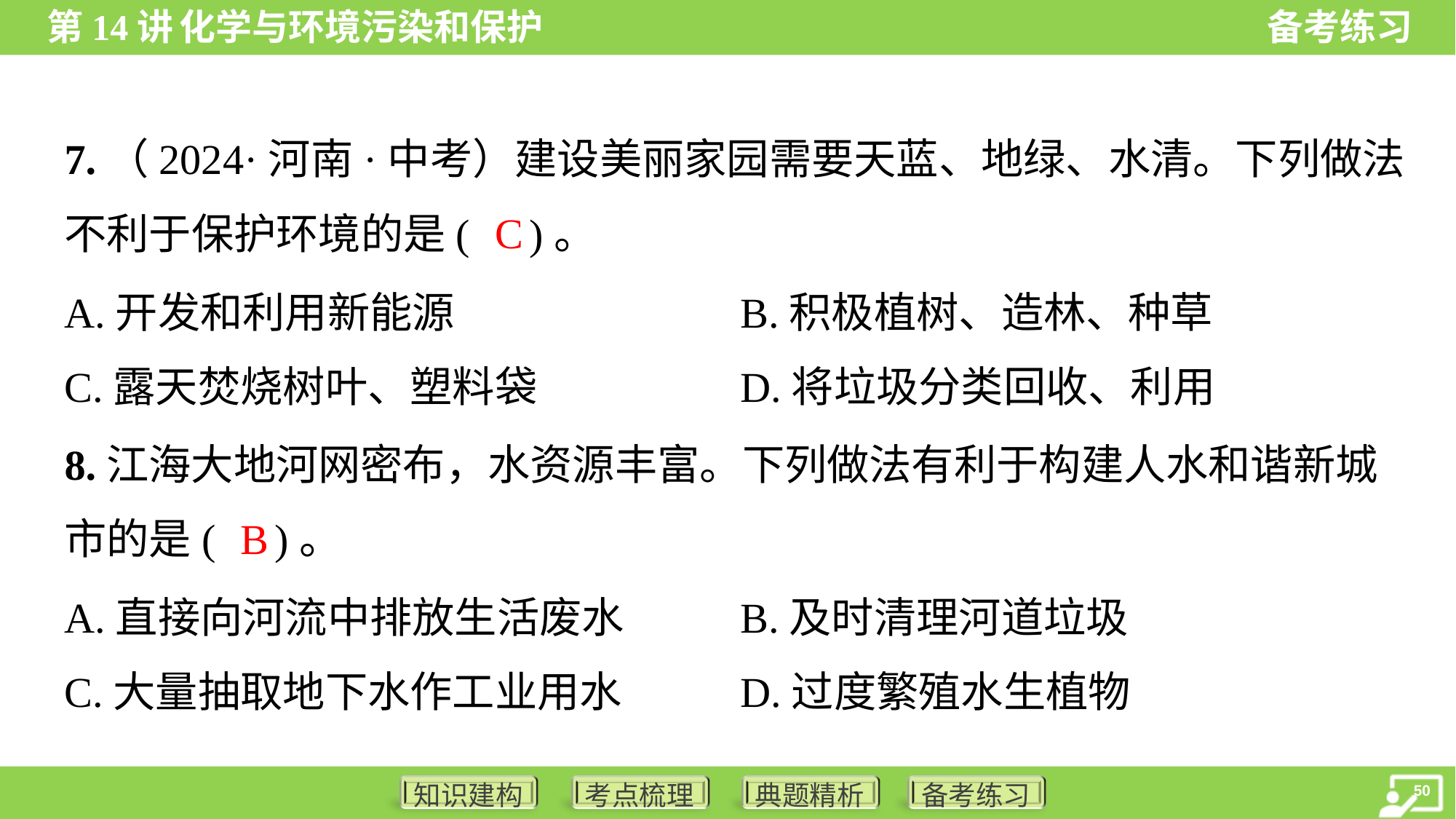

7.（2024·河南·中考）建设美丽家园需要天蓝、地绿、水清。下列做法
不利于保护环境的是(     )。
C
A.开发和利用新能源	B.积极植树、造林、种草
C.露天焚烧树叶、塑料袋	D.将垃圾分类回收、利用
8.江海大地河网密布，水资源丰富。下列做法有利于构建人水和谐新城
市的是(     )。
B
A.直接向河流中排放生活废水	B.及时清理河道垃圾
C.大量抽取地下水作工业用水	D.过度繁殖水生植物